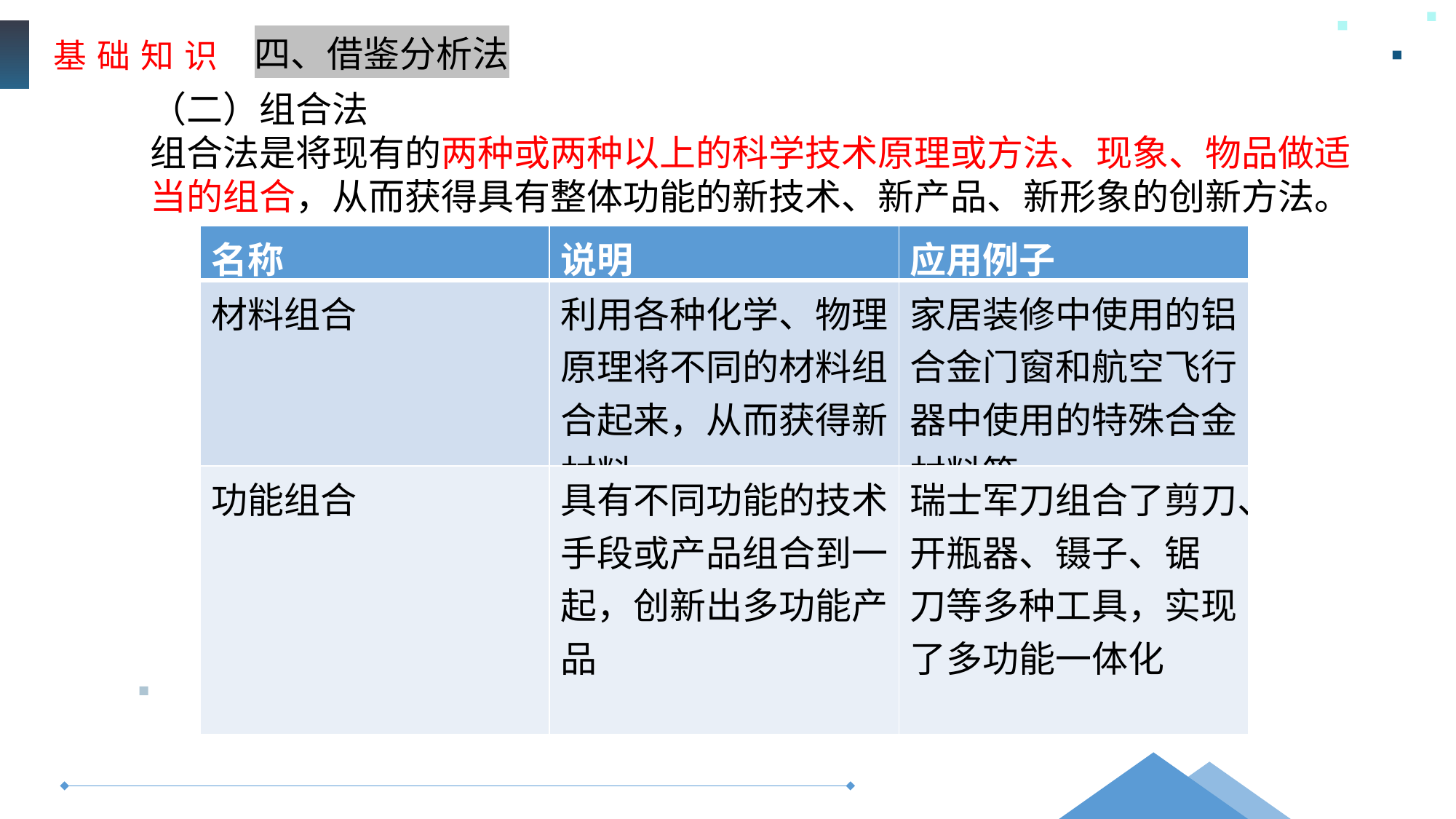

基 础 知 识

四、借鉴分析法
（二）组合法
组合法是将现有的两种或两种以上的科学技术原理或方法、现象、物品做适当的组合，从而获得具有整体功能的新技术、新产品、新形象的创新方法。
| 名称 | 说明 | 应用例子 |
| --- | --- | --- |
| 材料组合 | 利用各种化学、物理原理将不同的材料组 合起来，从而获得新材料 | 家居装修中使用的铝合金门窗和航空飞行 器中使用的特殊合金材料等 |
| 功能组合 | 具有不同功能的技术手段或产品组合到一 起，创新出多功能产品 | 瑞士军刀组合了剪刀、开瓶器、镊子、锯 刀等多种工具，实现了多功能一体化 |